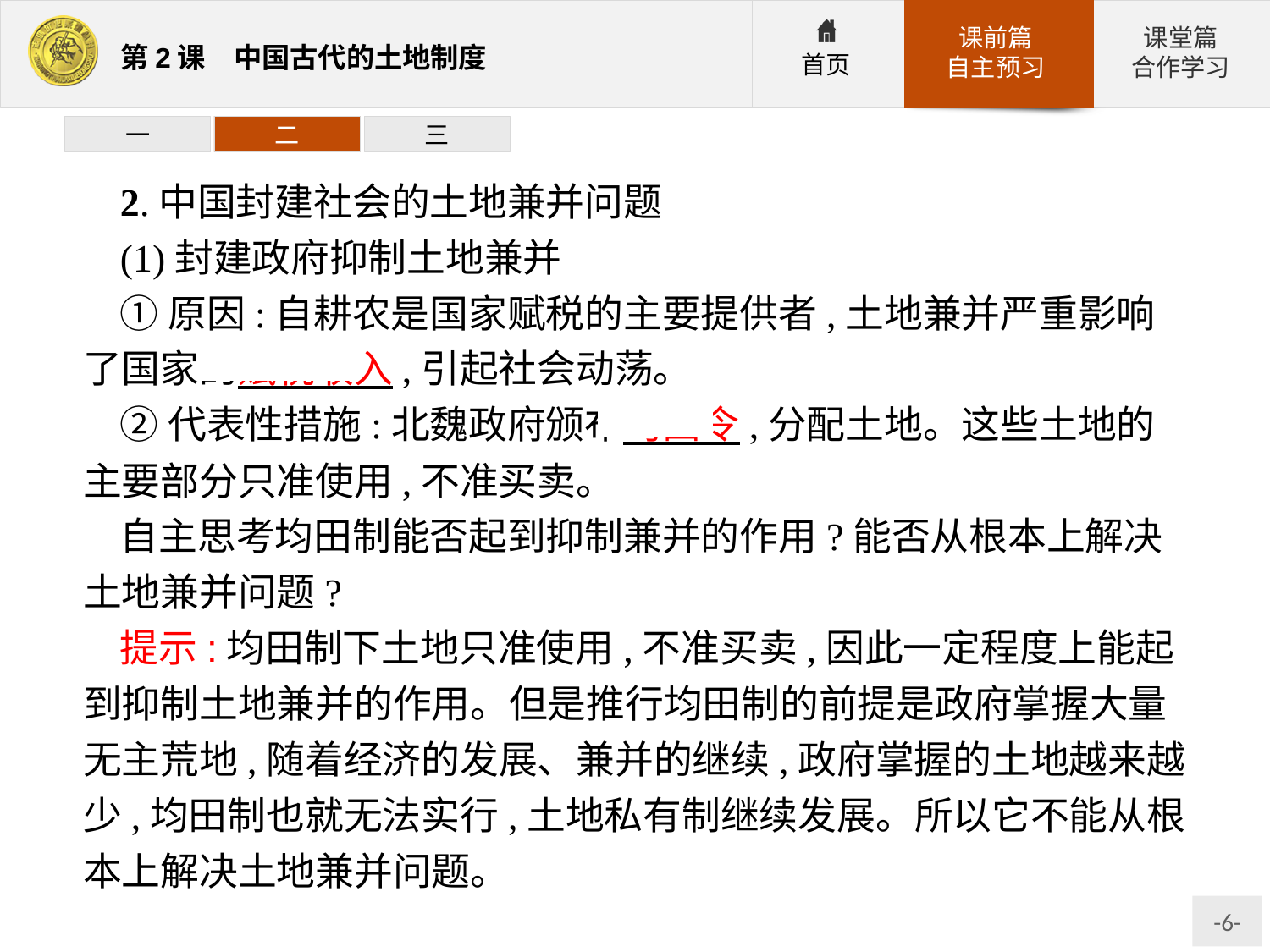

一
二
三
2.中国封建社会的土地兼并问题
(1)封建政府抑制土地兼并
①原因:自耕农是国家赋税的主要提供者,土地兼并严重影响了国家的赋税收入,引起社会动荡。
②代表性措施:北魏政府颁布均田令,分配土地。这些土地的主要部分只准使用,不准买卖。
自主思考均田制能否起到抑制兼并的作用?能否从根本上解决土地兼并问题?
提示:均田制下土地只准使用,不准买卖,因此一定程度上能起到抑制土地兼并的作用。但是推行均田制的前提是政府掌握大量无主荒地,随着经济的发展、兼并的继续,政府掌握的土地越来越少,均田制也就无法实行,土地私有制继续发展。所以它不能从根本上解决土地兼并问题。